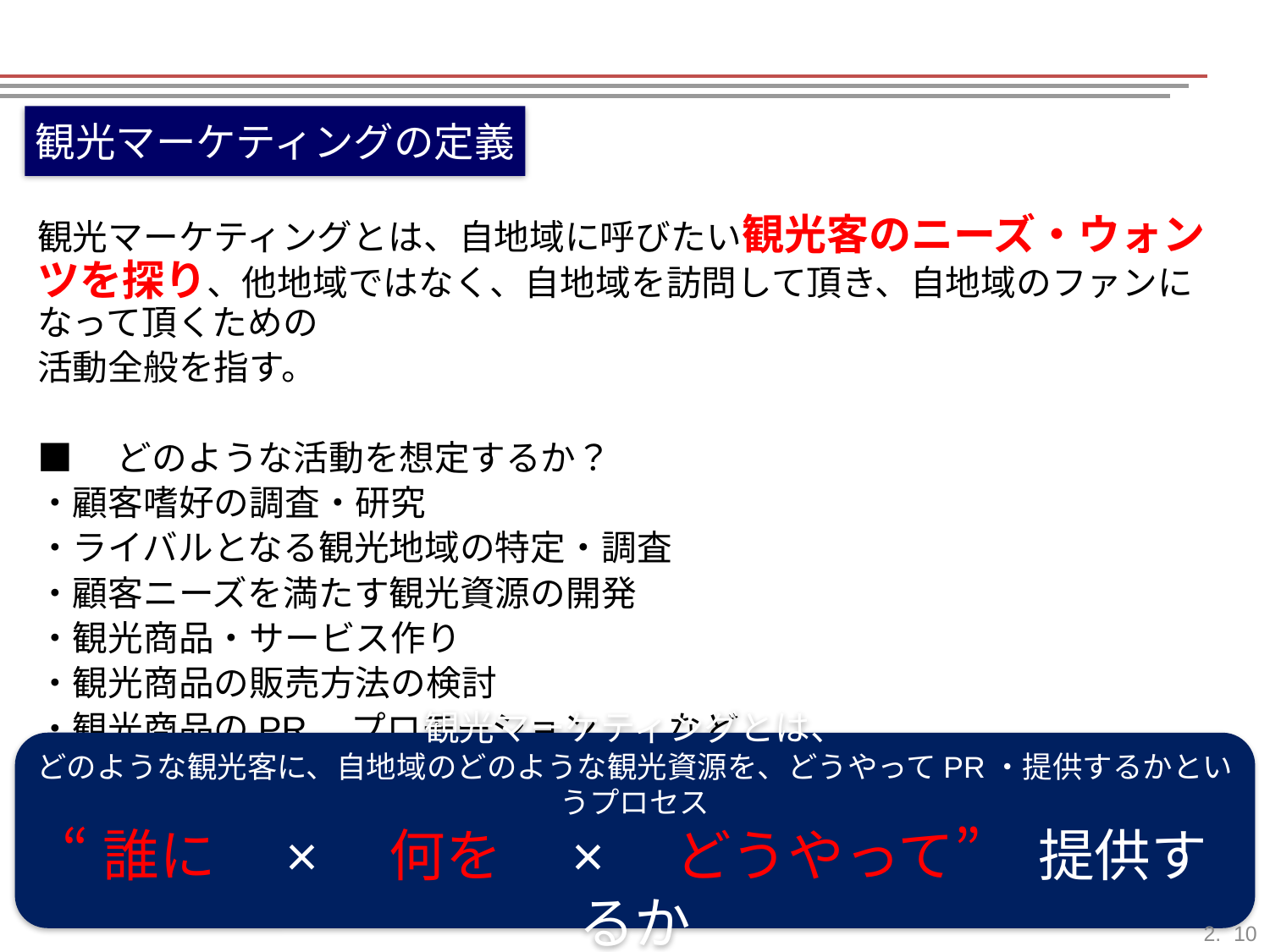

観光マーケティングの定義

観光マーケティングとは、自地域に呼びたい観光客のニーズ・ウォンツを探り、他地域ではなく、自地域を訪問して頂き、自地域のファンになって頂くための
活動全般を指す。

■　どのような活動を想定するか？
・顧客嗜好の調査・研究
・ライバルとなる観光地域の特定・調査
・顧客ニーズを満たす観光資源の開発
・観光商品・サービス作り
・観光商品の販売方法の検討
・観光商品のPR、プロモーション　　など

観光マーケティングとは、
どのような観光客に、自地域のどのような観光資源を、どうやってPR・提供するかというプロセス
“誰に　×　何を　×　どうやって”　提供するか
10